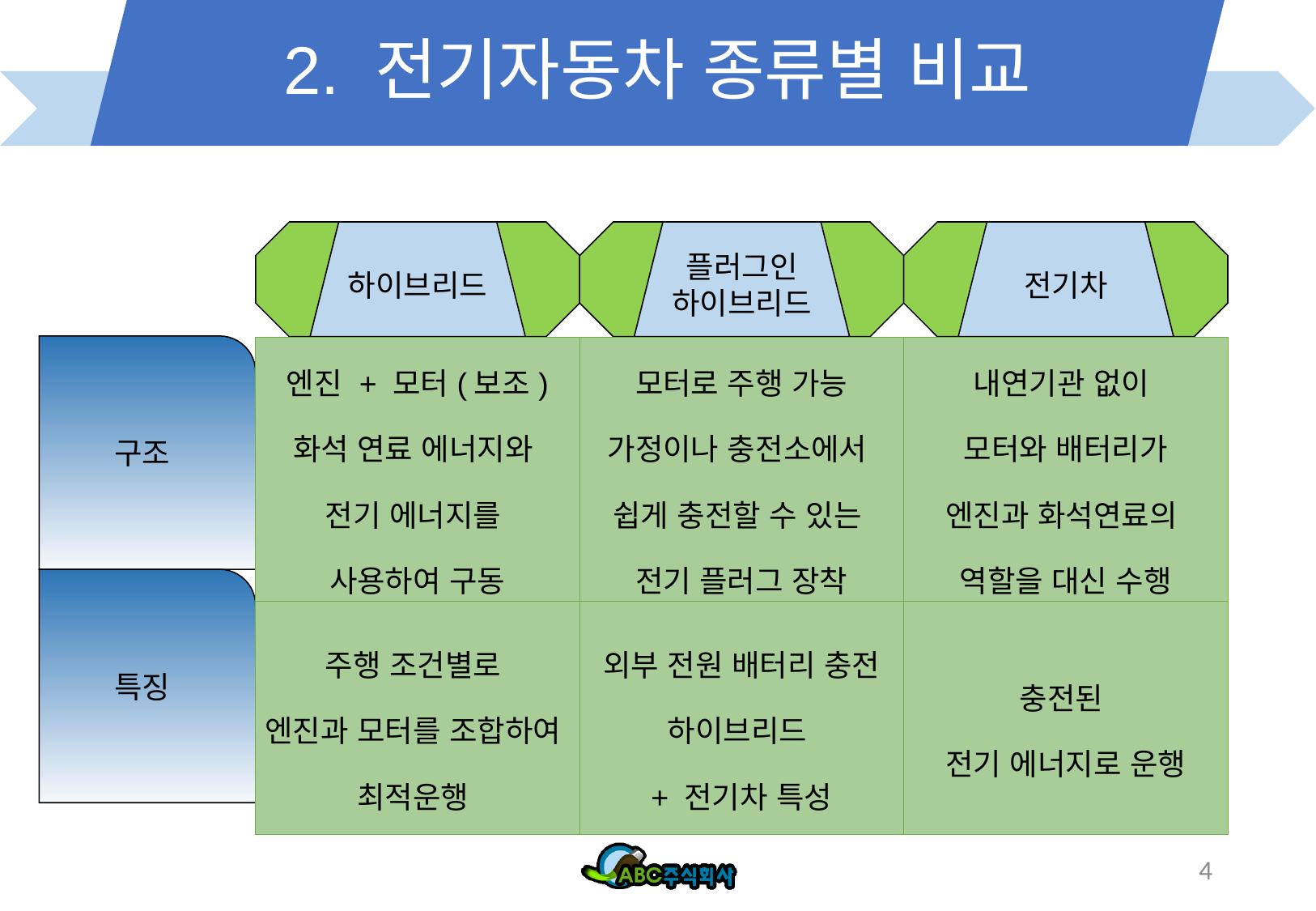

# 2. 전기자동차 종류별 비교

하이브리드

플러그인
하이브리드

전기차
구조
| 엔진 + 모터(보조) 화석 연료 에너지와 전기 에너지를 사용하여 구동 | 모터로 주행 가능 가정이나 충전소에서 쉽게 충전할 수 있는 전기 플러그 장착 | 내연기관 없이 모터와 배터리가 엔진과 화석연료의 역할을 대신 수행 |
| --- | --- | --- |
| 주행 조건별로 엔진과 모터를 조합하여 최적운행 | 외부 전원 배터리 충전 하이브리드 + 전기차 특성 | 충전된 전기 에너지로 운행 |
특징
4